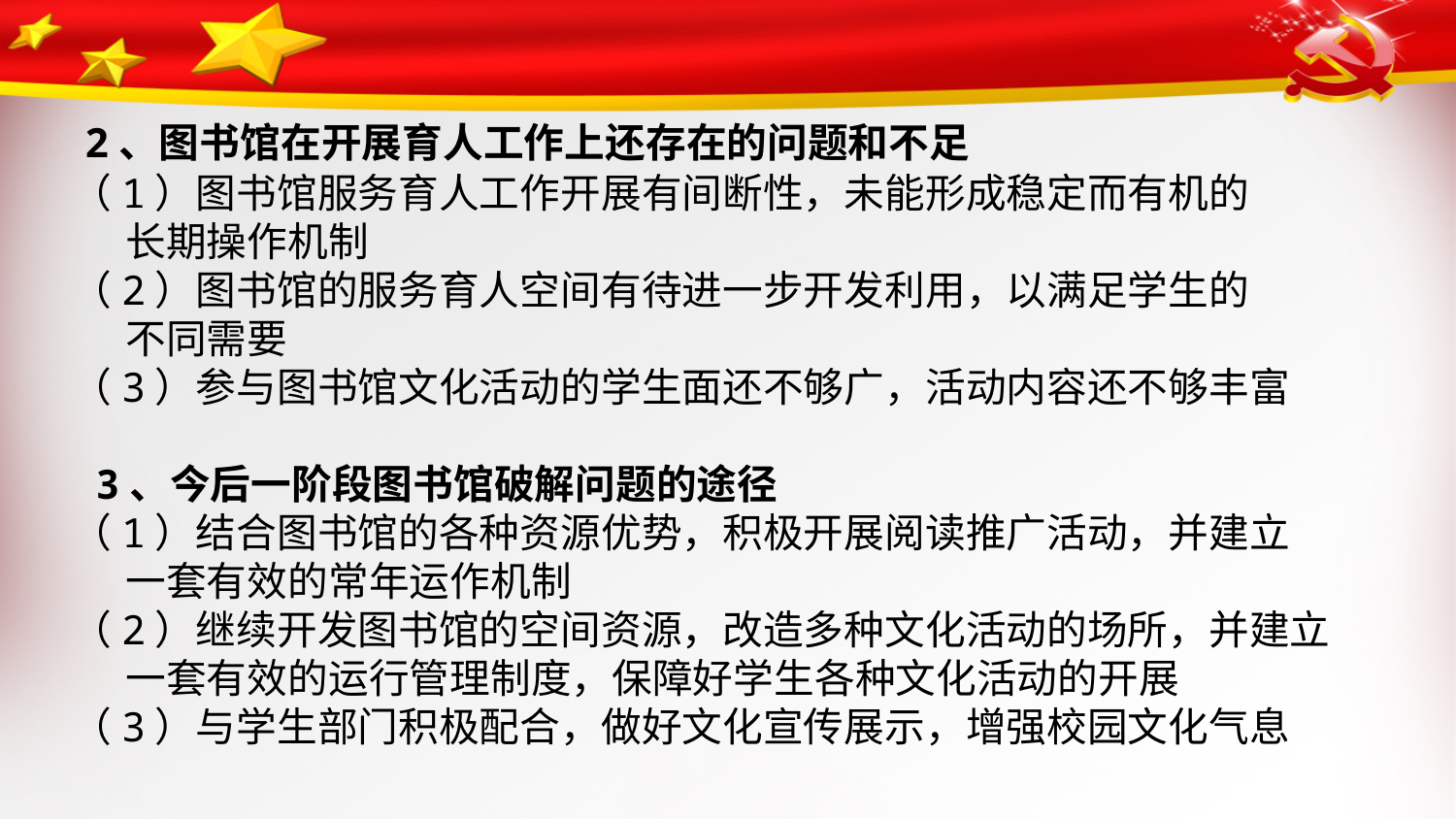

2、图书馆在开展育人工作上还存在的问题和不足
（1）图书馆服务育人工作开展有间断性，未能形成稳定而有机的
     长期操作机制
（2）图书馆的服务育人空间有待进一步开发利用，以满足学生的
     不同需要
（3）参与图书馆文化活动的学生面还不够广，活动内容还不够丰富

 3、今后一阶段图书馆破解问题的途径
（1）结合图书馆的各种资源优势，积极开展阅读推广活动，并建立
     一套有效的常年运作机制
（2）继续开发图书馆的空间资源，改造多种文化活动的场所，并建立
     一套有效的运行管理制度，保障好学生各种文化活动的开展
（3）与学生部门积极配合，做好文化宣传展示，增强校园文化气息